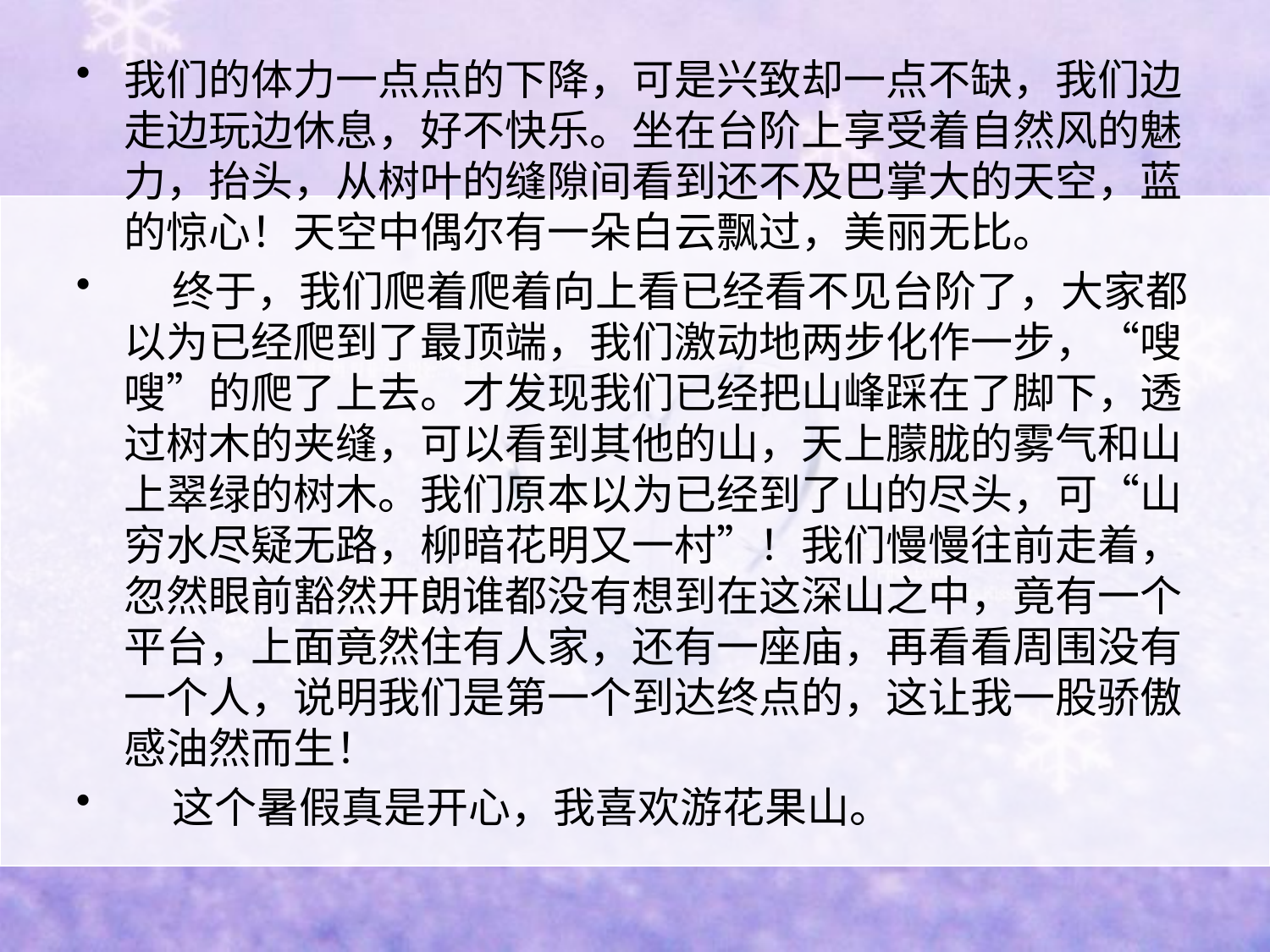

#
我们的体力一点点的下降，可是兴致却一点不缺，我们边走边玩边休息，好不快乐。坐在台阶上享受着自然风的魅力，抬头，从树叶的缝隙间看到还不及巴掌大的天空，蓝的惊心！天空中偶尔有一朵白云飘过，美丽无比。
    终于，我们爬着爬着向上看已经看不见台阶了，大家都以为已经爬到了最顶端，我们激动地两步化作一步，“嗖嗖”的爬了上去。才发现我们已经把山峰踩在了脚下，透过树木的夹缝，可以看到其他的山，天上朦胧的雾气和山上翠绿的树木。我们原本以为已经到了山的尽头，可“山穷水尽疑无路，柳暗花明又一村”！我们慢慢往前走着，忽然眼前豁然开朗谁都没有想到在这深山之中，竟有一个平台，上面竟然住有人家，还有一座庙，再看看周围没有一个人，说明我们是第一个到达终点的，这让我一股骄傲感油然而生！
    这个暑假真是开心，我喜欢游花果山。